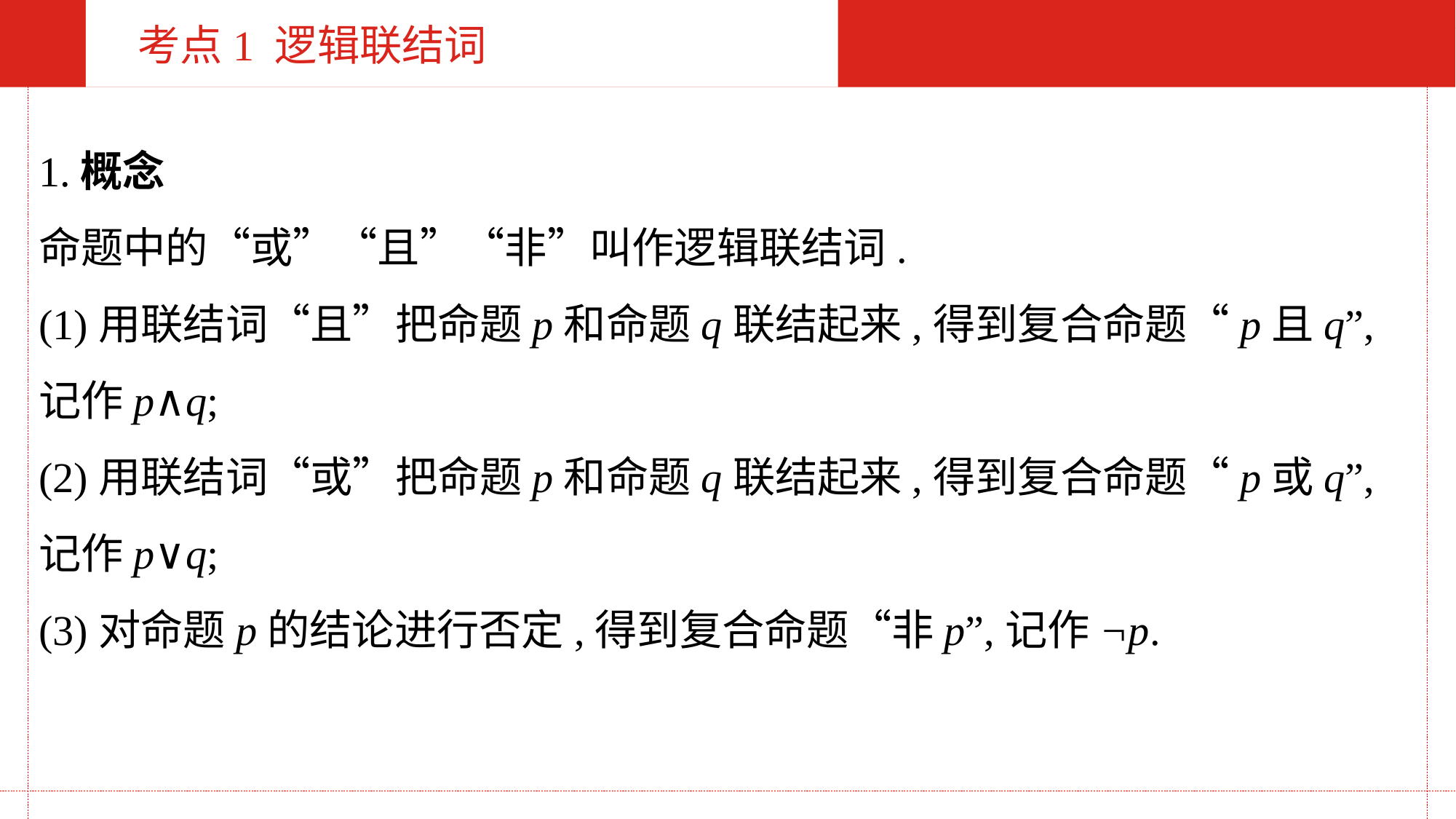

考点1 逻辑联结词

1.概念
命题中的“或”“且”“非”叫作逻辑联结词.
(1)用联结词“且”把命题p和命题q联结起来,得到复合命题“p且q”,记作p∧q;
(2)用联结词“或”把命题p和命题q联结起来,得到复合命题“p或q”,记作p∨q;
(3)对命题p的结论进行否定,得到复合命题“非p”,记作¬p.